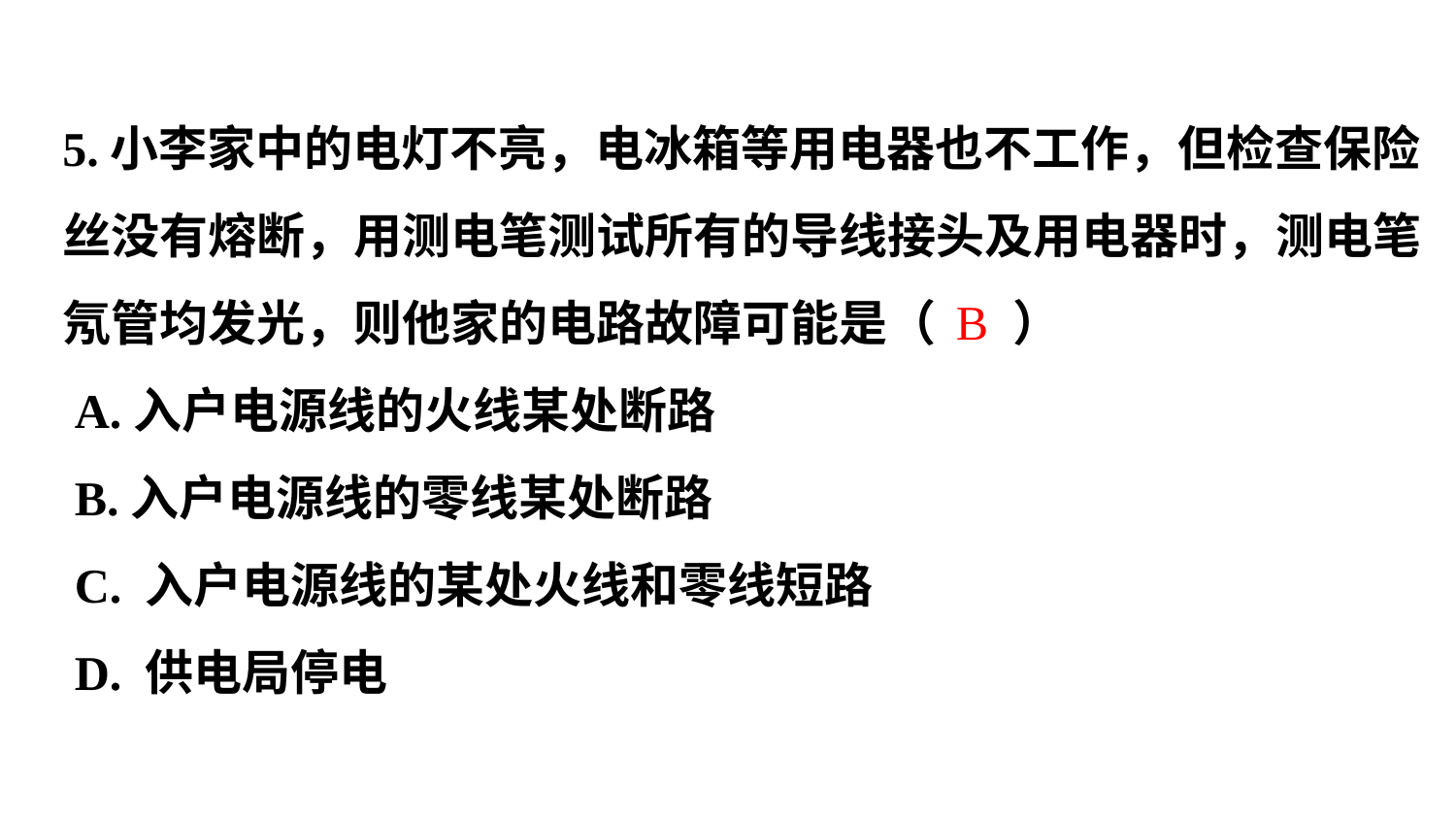

5.小李家中的电灯不亮，电冰箱等用电器也不工作，但检查保险丝没有熔断，用测电笔测试所有的导线接头及用电器时，测电笔氖管均发光，则他家的电路故障可能是（       ）
 A.入户电源线的火线某处断路
 B.入户电源线的零线某处断路
 C. 入户电源线的某处火线和零线短路
 D. 供电局停电
B